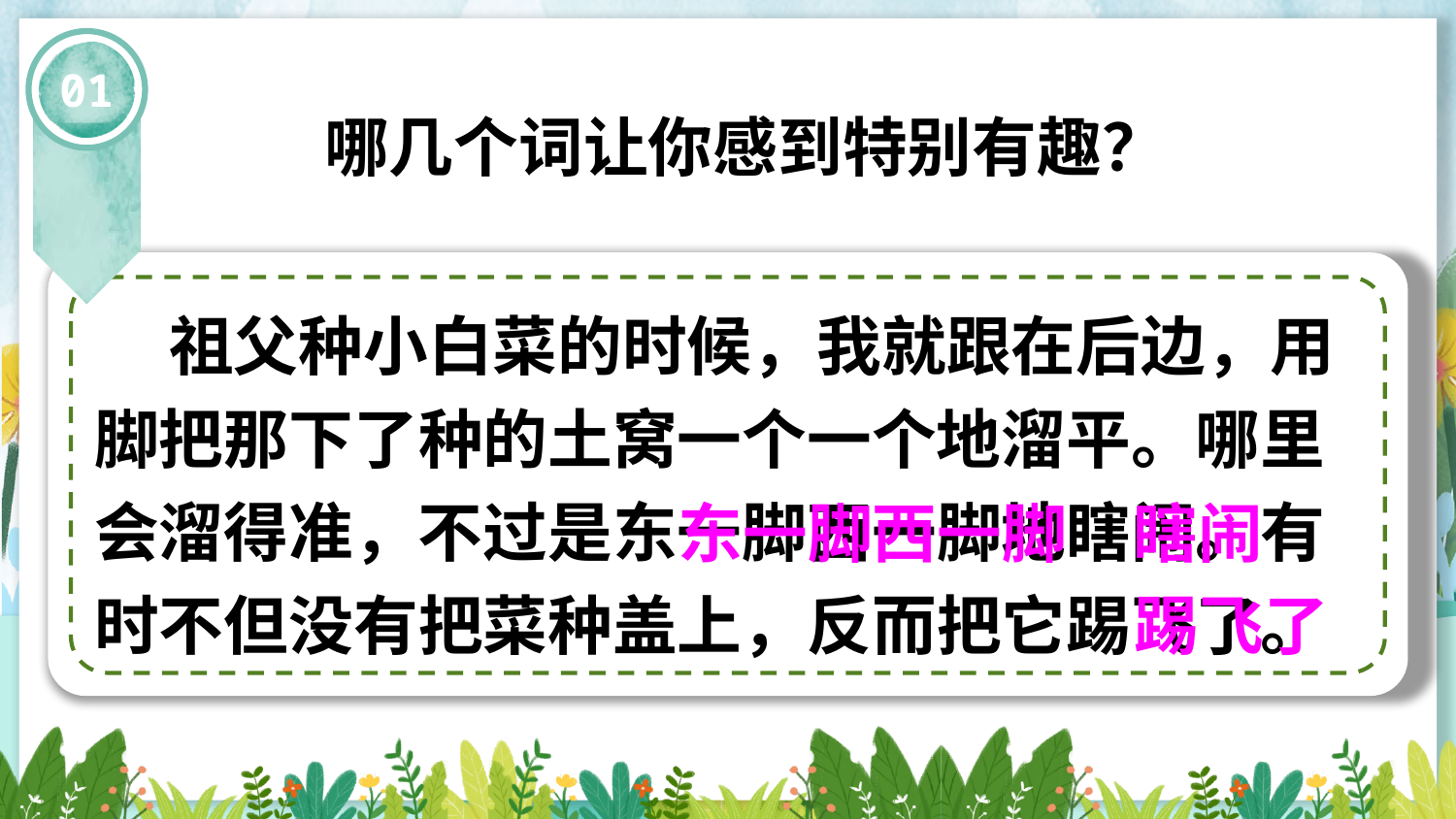

01

哪几个词让你感到特别有趣？

    祖父种小白菜的时候，我就跟在后边，用脚把那下了种的土窝一个一个地溜平。哪里会溜得准，不过是东一脚西一脚地瞎闹。有时不但没有把菜种盖上，反而把它踢飞了。
东一脚西一脚
瞎闹
踢飞了